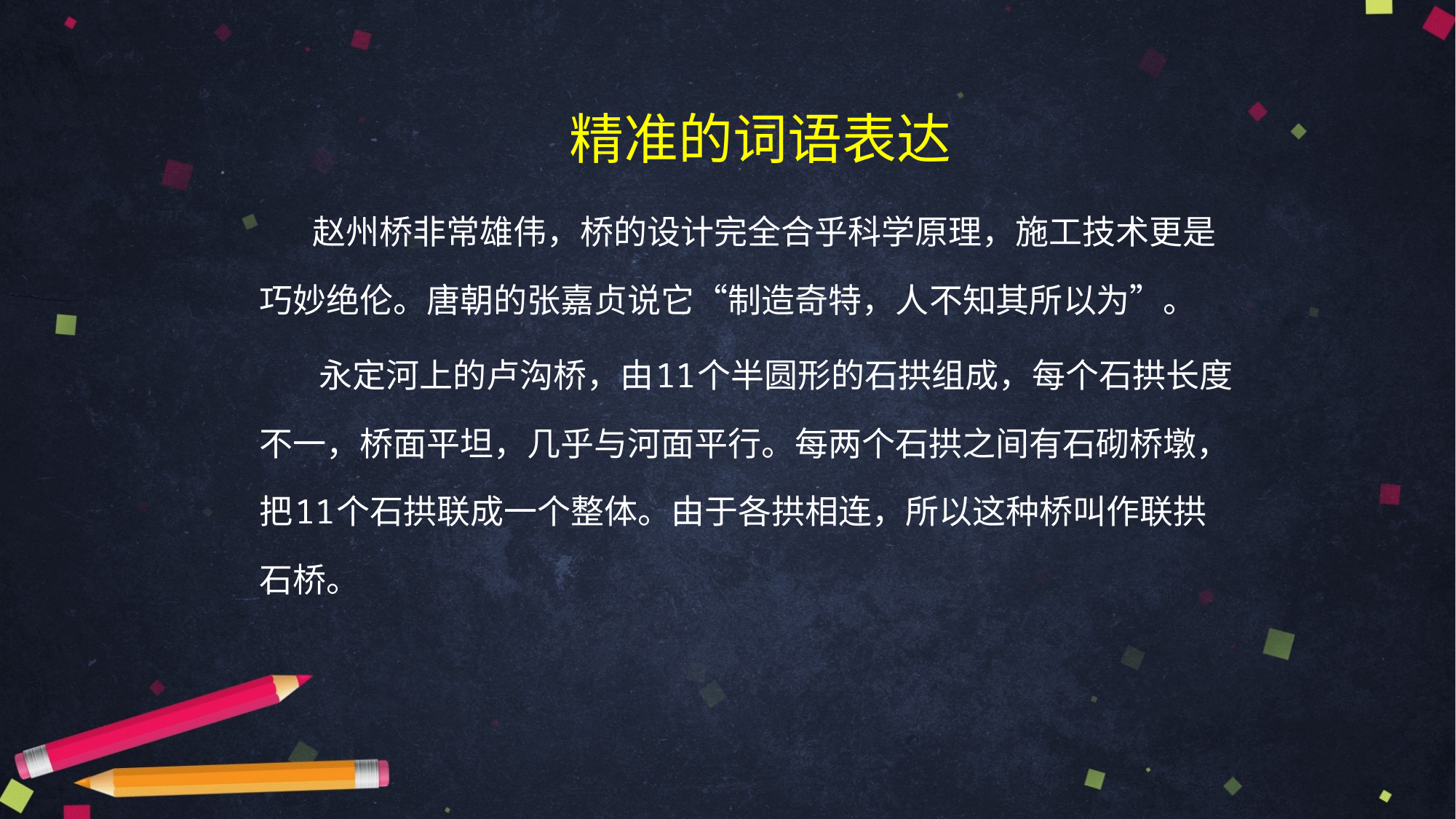

精准的词语表达

 赵州桥非常雄伟，桥的设计完全合乎科学原理，施工技术更是巧妙绝伦。唐朝的张嘉贞说它“制造奇特，人不知其所以为”。
 永定河上的卢沟桥，由11个半圆形的石拱组成，每个石拱长度不一，桥面平坦，几乎与河面平行。每两个石拱之间有石砌桥墩，把11个石拱联成一个整体。由于各拱相连，所以这种桥叫作联拱石桥。